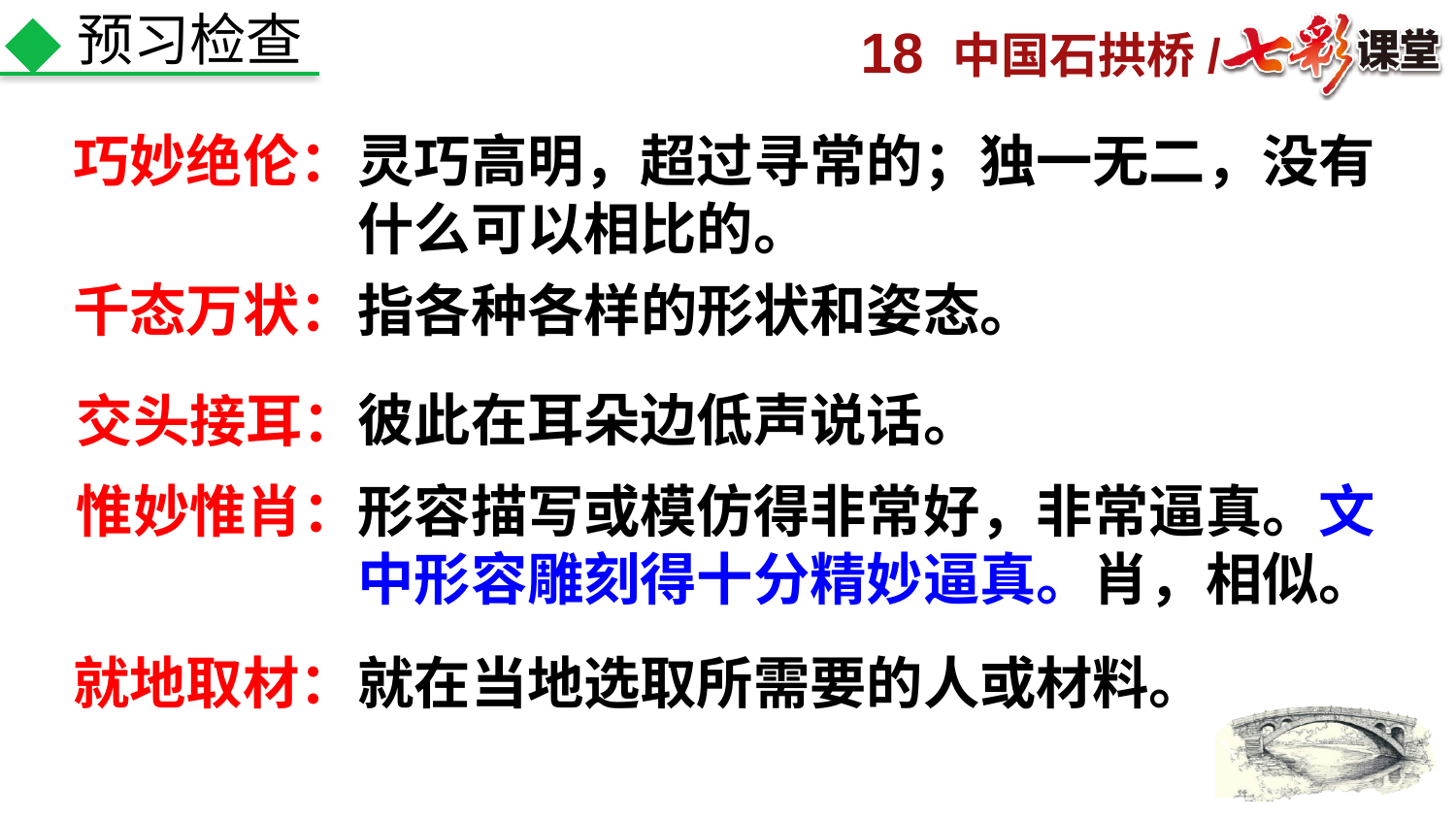

预习检查

巧妙绝伦：
灵巧高明，超过寻常的；独一无二，没有什么可以相比的。
千态万状：
指各种各样的形状和姿态。
彼此在耳朵边低声说话。
交头接耳：
惟妙惟肖：
形容描写或模仿得非常好，非常逼真。文中形容雕刻得十分精妙逼真。肖，相似。
就地取材：
就在当地选取所需要的人或材料。